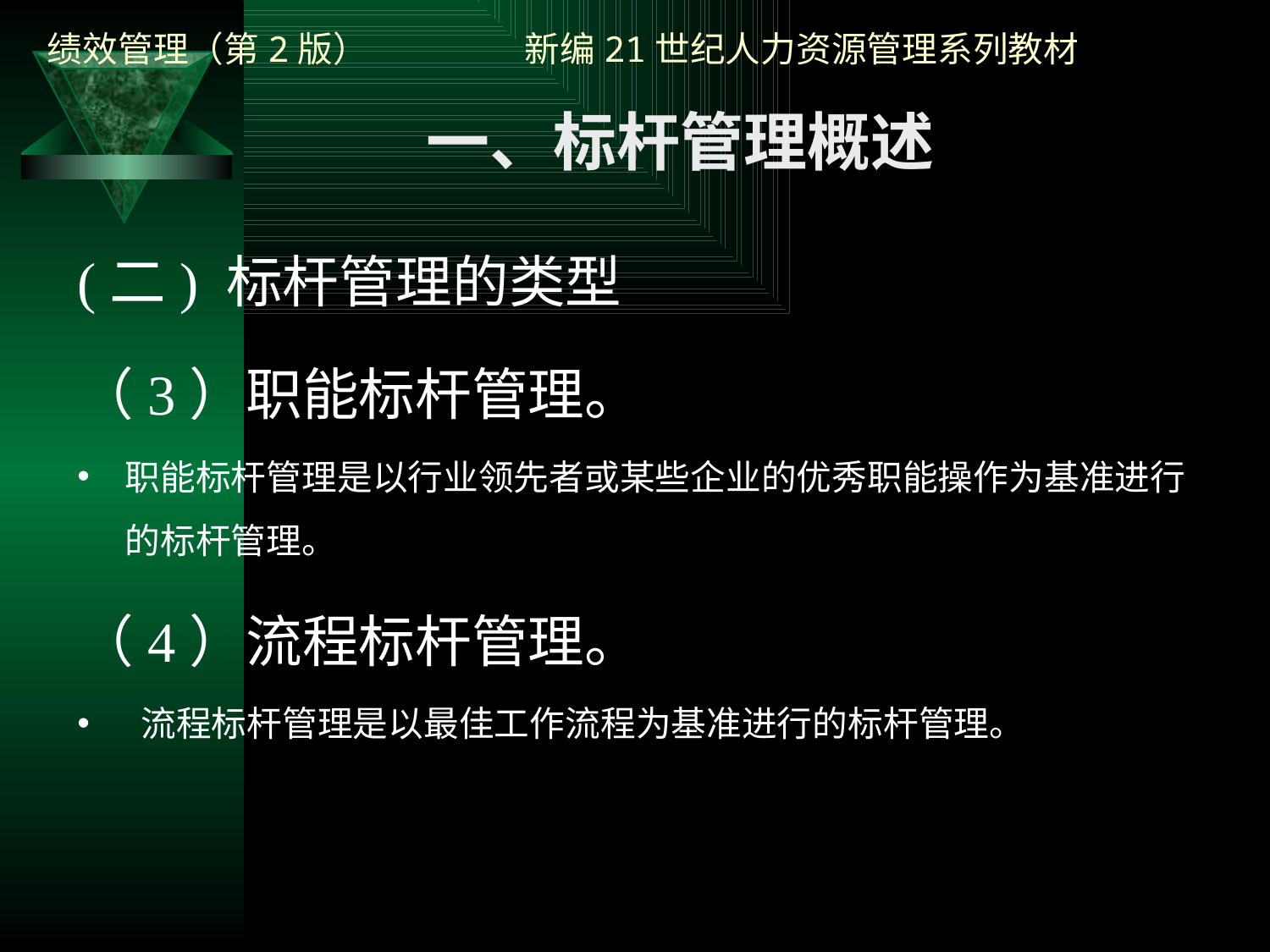

一、标杆管理概述
(二) 标杆管理的类型
（3）职能标杆管理。
职能标杆管理是以行业领先者或某些企业的优秀职能操作为基准进行的标杆管理。
（4）流程标杆管理。
流程标杆管理是以最佳工作流程为基准进行的标杆管理。